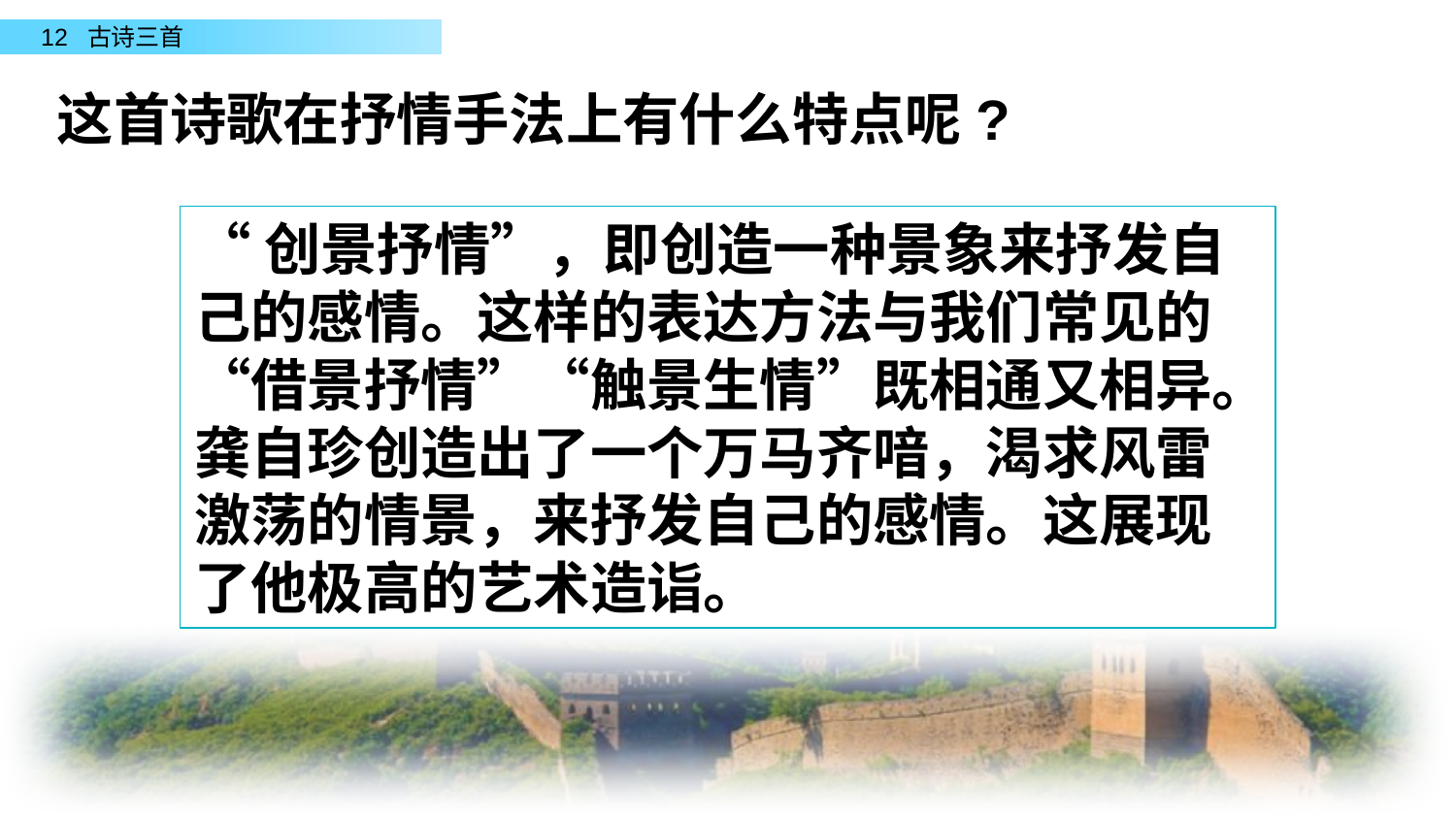

这首诗歌在抒情手法上有什么特点呢?
“创景抒情”，即创造一种景象来抒发自己的感情。这样的表达方法与我们常见的“借景抒情”“触景生情”既相通又相异。龚自珍创造出了一个万马齐喑，渴求风雷激荡的情景，来抒发自己的感情。这展现了他极高的艺术造诣。